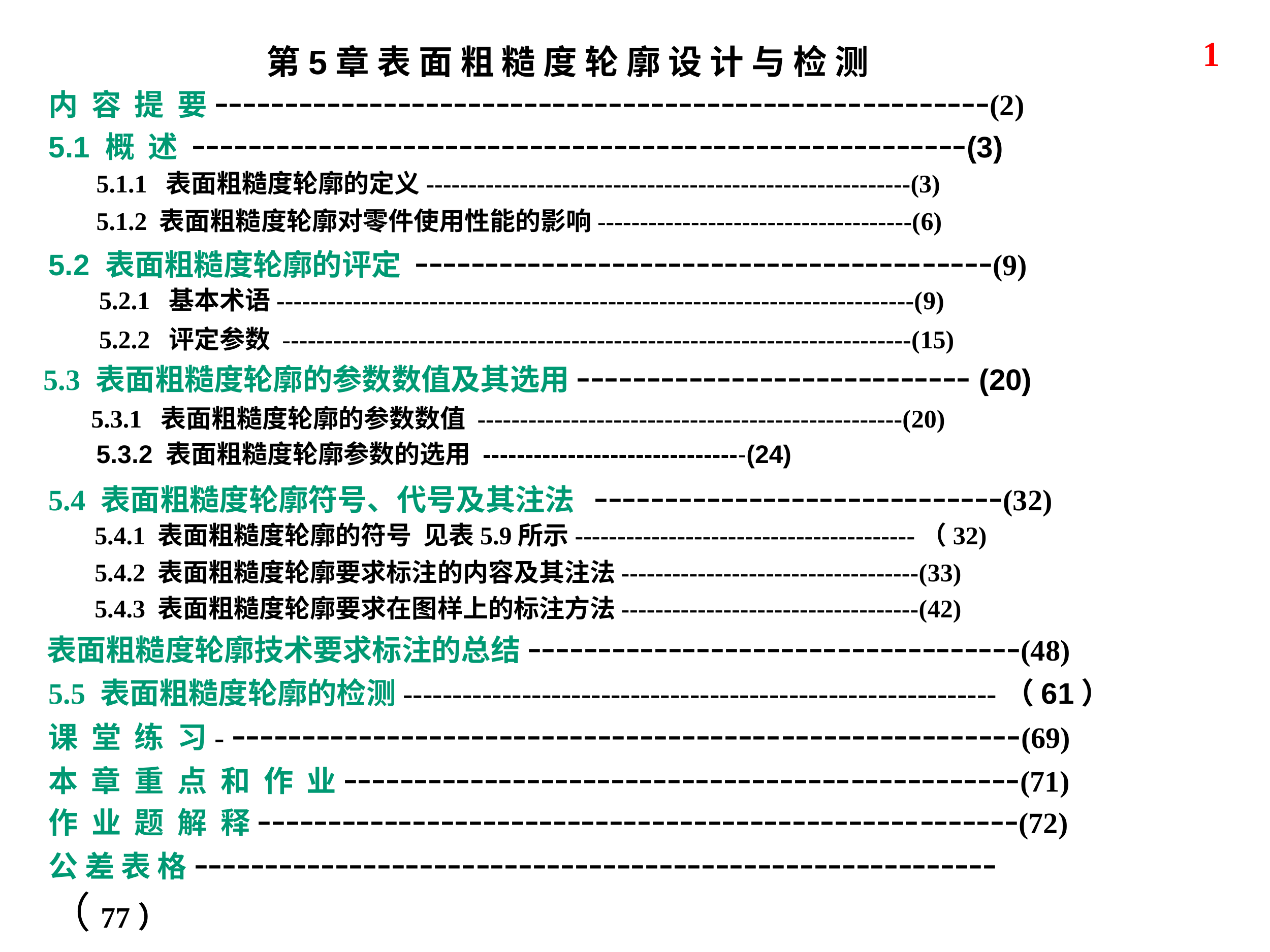

1
第5章 表 面 粗 糙 度 轮 廓 设 计 与 检 测
内  容  提  要-------------------------------------------------------(2)
5.1 概  述 -------------------------------------------------------(3)
5.1.1  表面粗糙度轮廓的定义---------------------------------------------------------(3)
5.1.2 表面粗糙度轮廓对零件使用性能的影响-------------------------------------(6)
5.2 表面粗糙度轮廓的评定 -----------------------------------------(9)
5.2.1  基本术语---------------------------------------------------------------------------(9)
5.2.2  评定参数 --------------------------------------------------------------------------(15)
5.3 表面粗糙度轮廓的参数数值及其选用---------------------------- (20)
5.3.1  表面粗糙度轮廓的参数数值 --------------------------------------------------(20)
5.3.2 表面粗糙度轮廓参数的选用 -------------------------------(24)
5.4 表面粗糙度轮廓符号、代号及其注法 -----------------------------(32)
5.4.1 表面粗糙度轮廓的符号  见表5.9所示----------------------------------------（32)
5.4.2 表面粗糙度轮廓要求标注的内容及其注法-----------------------------------(33)
5.4.3 表面粗糙度轮廓要求在图样上的标注方法-----------------------------------(42)
表面粗糙度轮廓技术要求标注的总结-----------------------------------(48)
5.5 表面粗糙度轮廓的检测------------------------------------------------------------（61）
课  堂  练  习- --------------------------------------------------------(69)
本  章  重  点  和  作  业------------------------------------------------(71)
作  业  题  解  释------------------------------------------------------(72)
公 差 表 格---------------------------------------------------------（77）